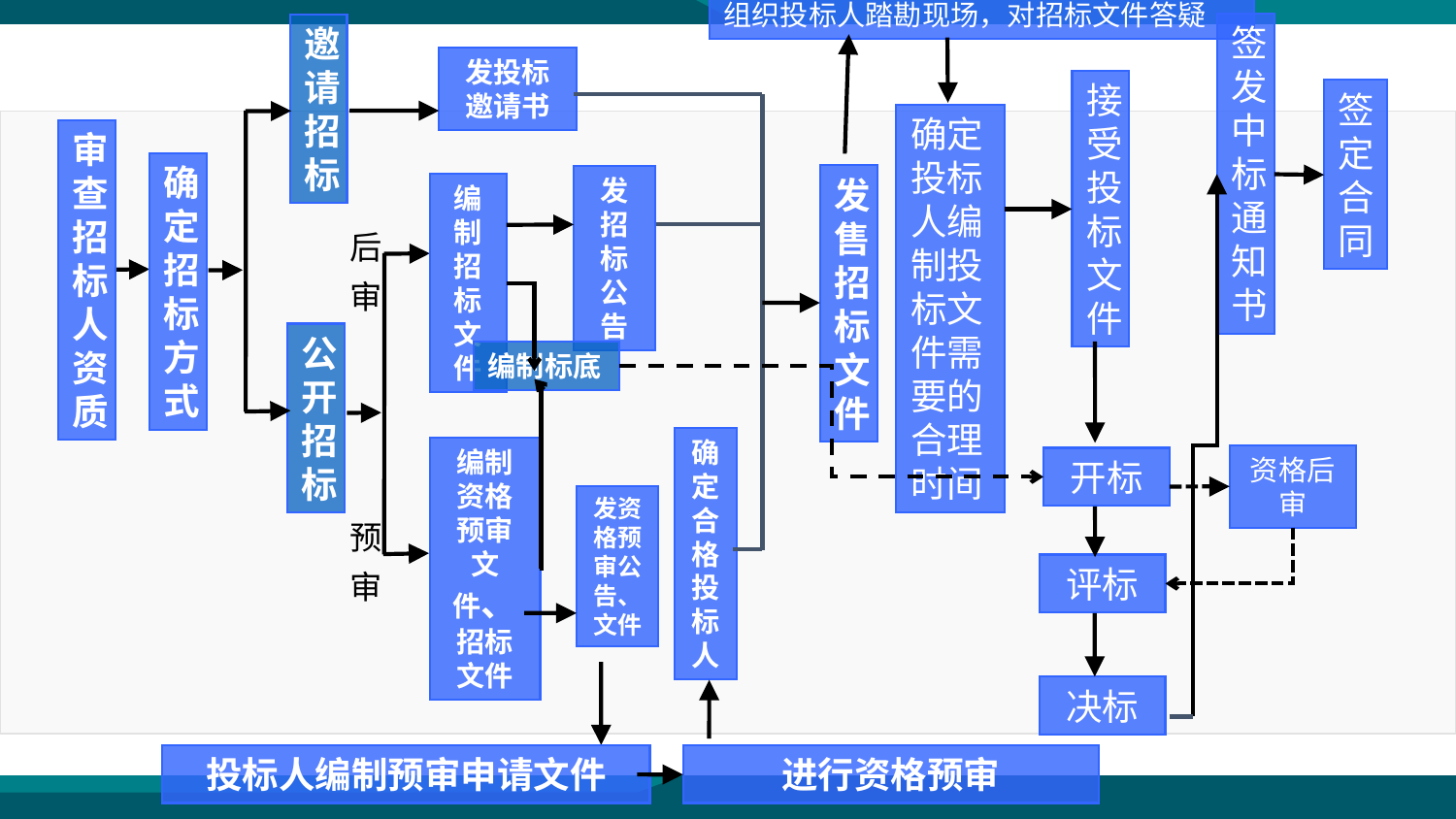

组织投标人踏勘现场，对招标文件答疑
签发中标通知书
邀请招标

发投标邀请书
接受投标文件
签定合同
确定投标人编制投标文件需要的合理时间
审查招标人资质
确定招标方式
发售招标文件

公开招标

开标

发招标公告
编制招标文件
后审

编制标底

确定合格投标人
编制资格预审文件、招标文件
资格后审
发资格预审公告、文件
预审

评标

决标

投标人编制预审申请文件
进行资格预审